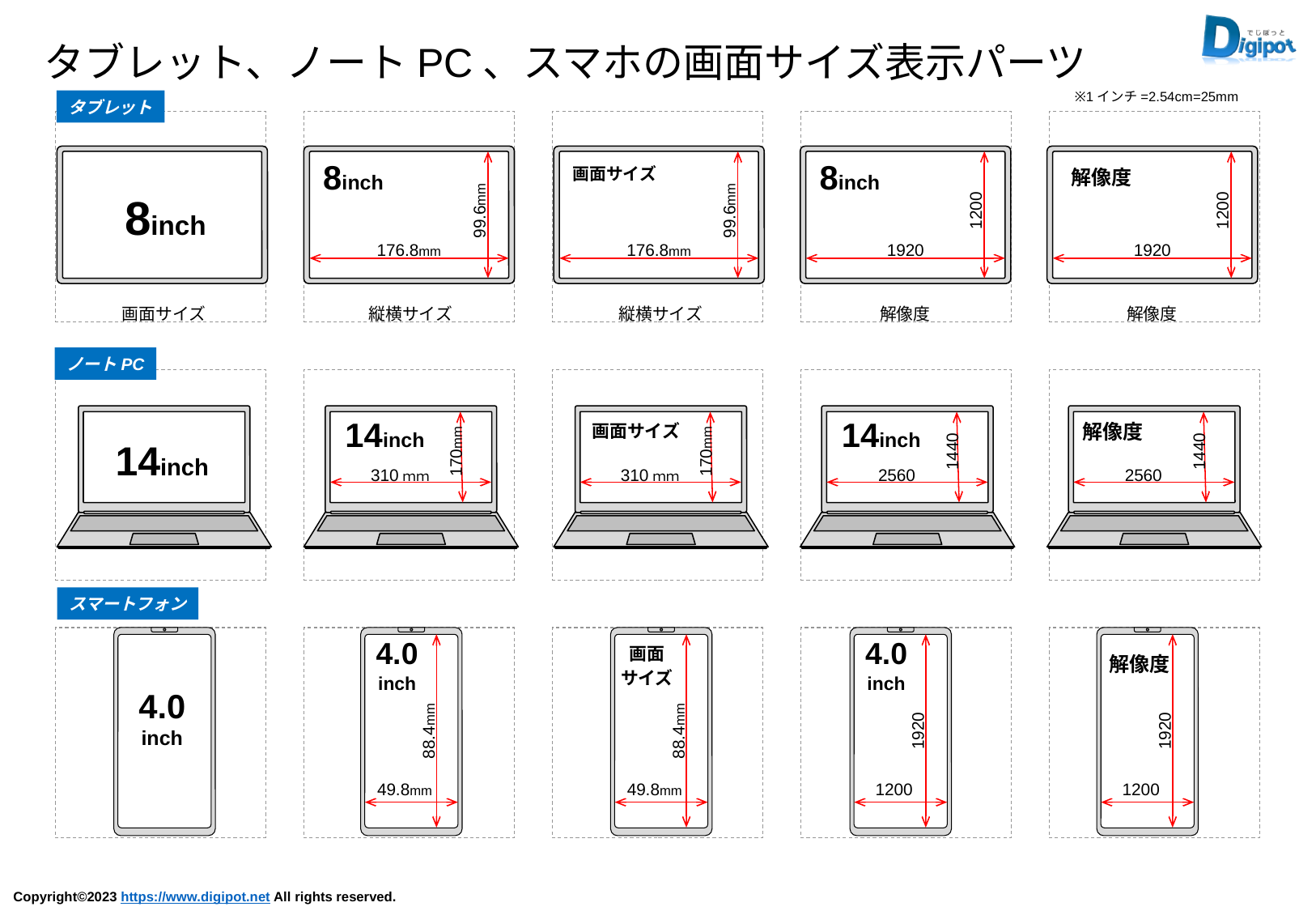

タブレット、ノートPC、スマホの画面サイズ表示パーツ
※1インチ=2.54cm=25mm
タブレット

8inch

8inch
99.6mm
176.8mm

画面サイズ
99.6mm
176.8mm

8inch
1200
1920

解像度
1200
1920
画面サイズ
縦横サイズ
縦横サイズ
解像度
解像度
ノートPC

14inch

14inch
170mm
310ｍｍ

画面サイズ
170mm
310ｍｍ

14inch
1440
2560

解像度
1440
2560
スマートフォン

4.0
inch

4.0
inch
88.4mm
49.8mm

画面
サイズ
88.4mm
49.8mm

4.0
inch
1920
1200

解像度
1920
1200